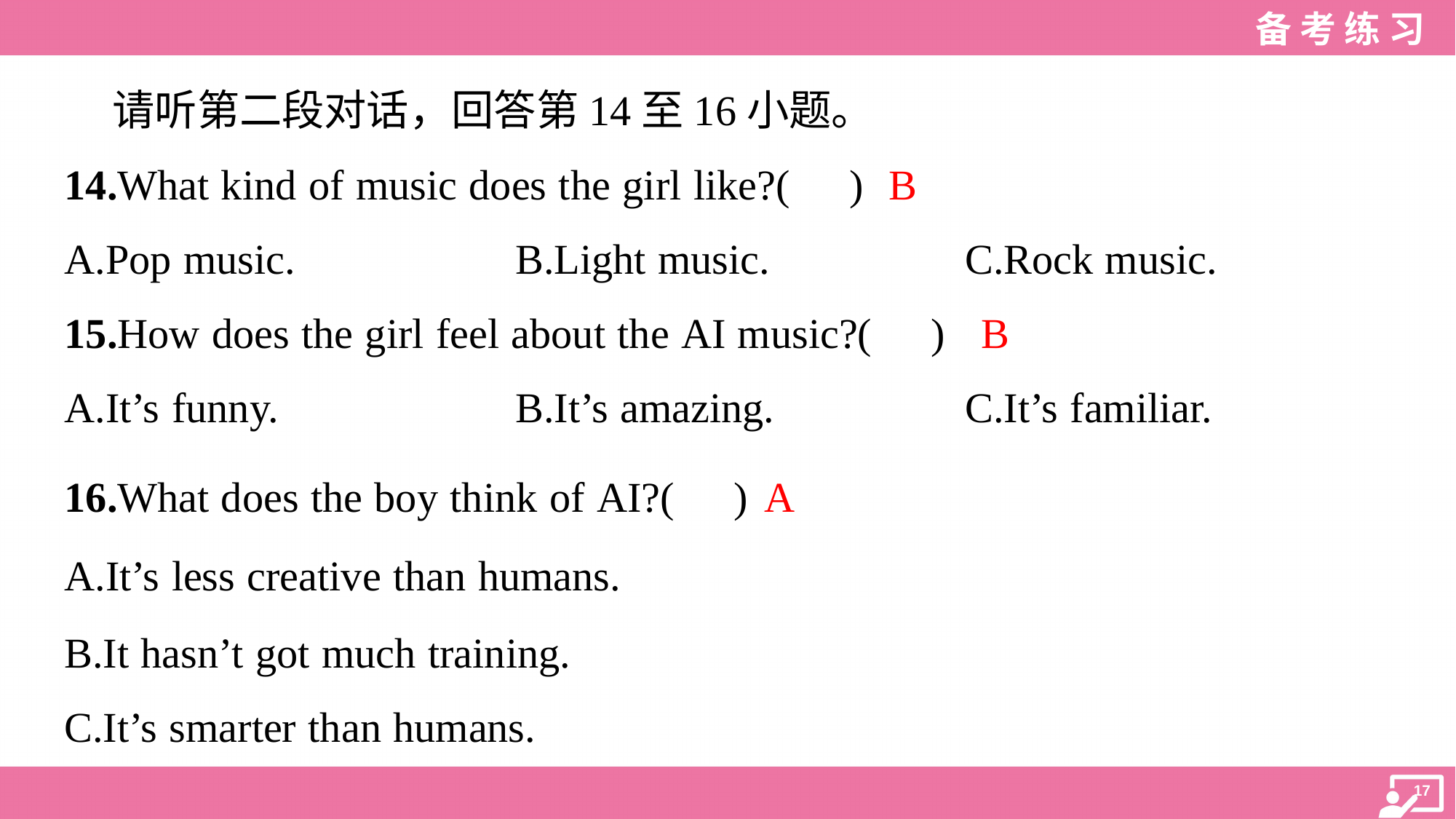

请听第二段对话，回答第14至16小题。
B
14.What kind of music does the girl like?(     )
A.Pop music.	B.Light music.	C.Rock music.
B
15.How does the girl feel about the AI music?(     )
A.It’s funny.	B.It’s amazing.	C.It’s familiar.
A
16.What does the boy think of AI?(     )
A.It’s less creative than humans.
B.It hasn’t got much training.
C.It’s smarter than humans.